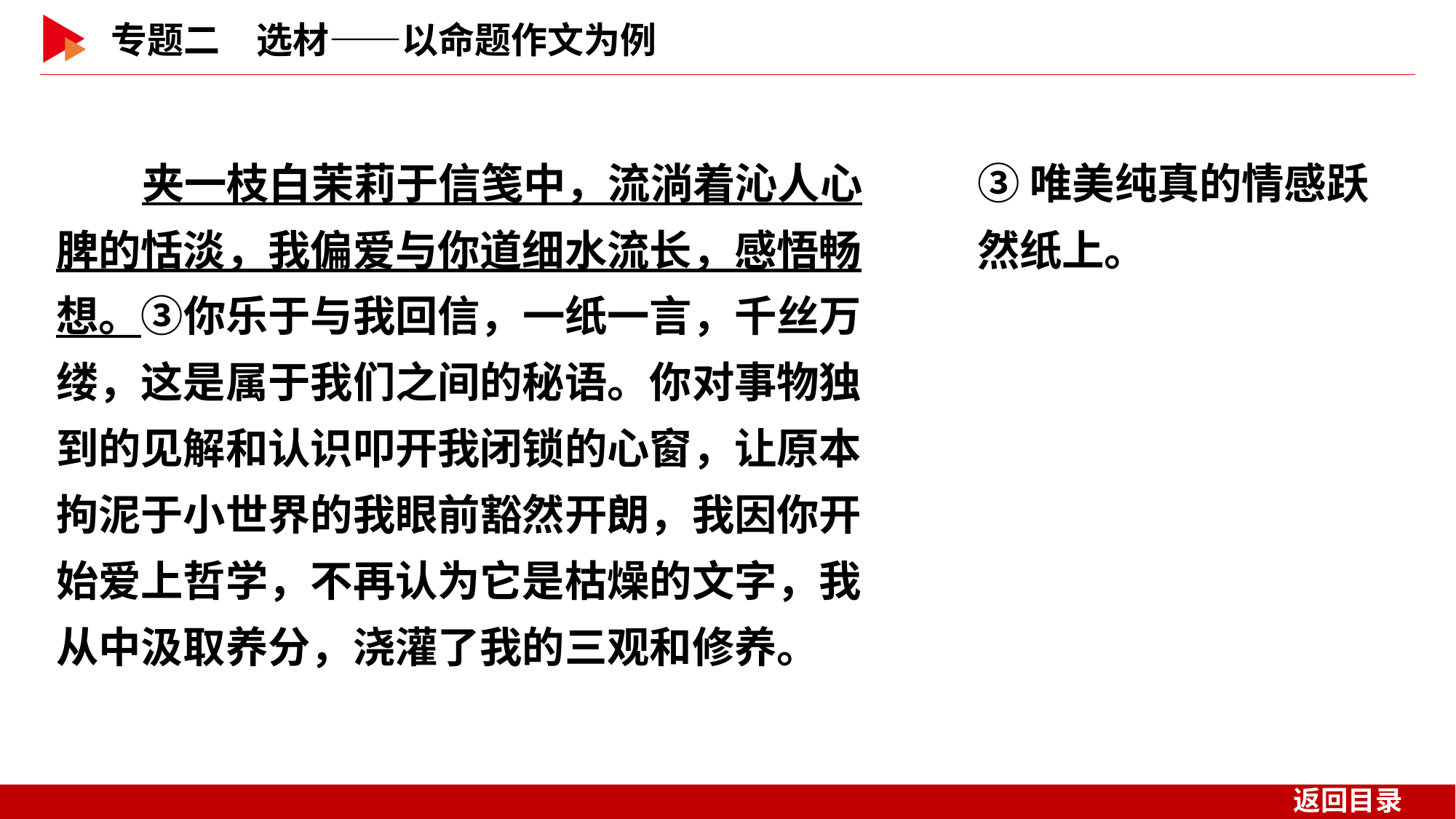

夹一枝白茉莉于信笺中，流淌着沁人心脾的恬淡，我偏爱与你道细水流长，感悟畅想。③你乐于与我回信，一纸一言，千丝万缕，这是属于我们之间的秘语。你对事物独到的见解和认识叩开我闭锁的心窗，让原本拘泥于小世界的我眼前豁然开朗，我因你开始爱上哲学，不再认为它是枯燥的文字，我从中汲取养分，浇灌了我的三观和修养。
③唯美纯真的情感跃然纸上。